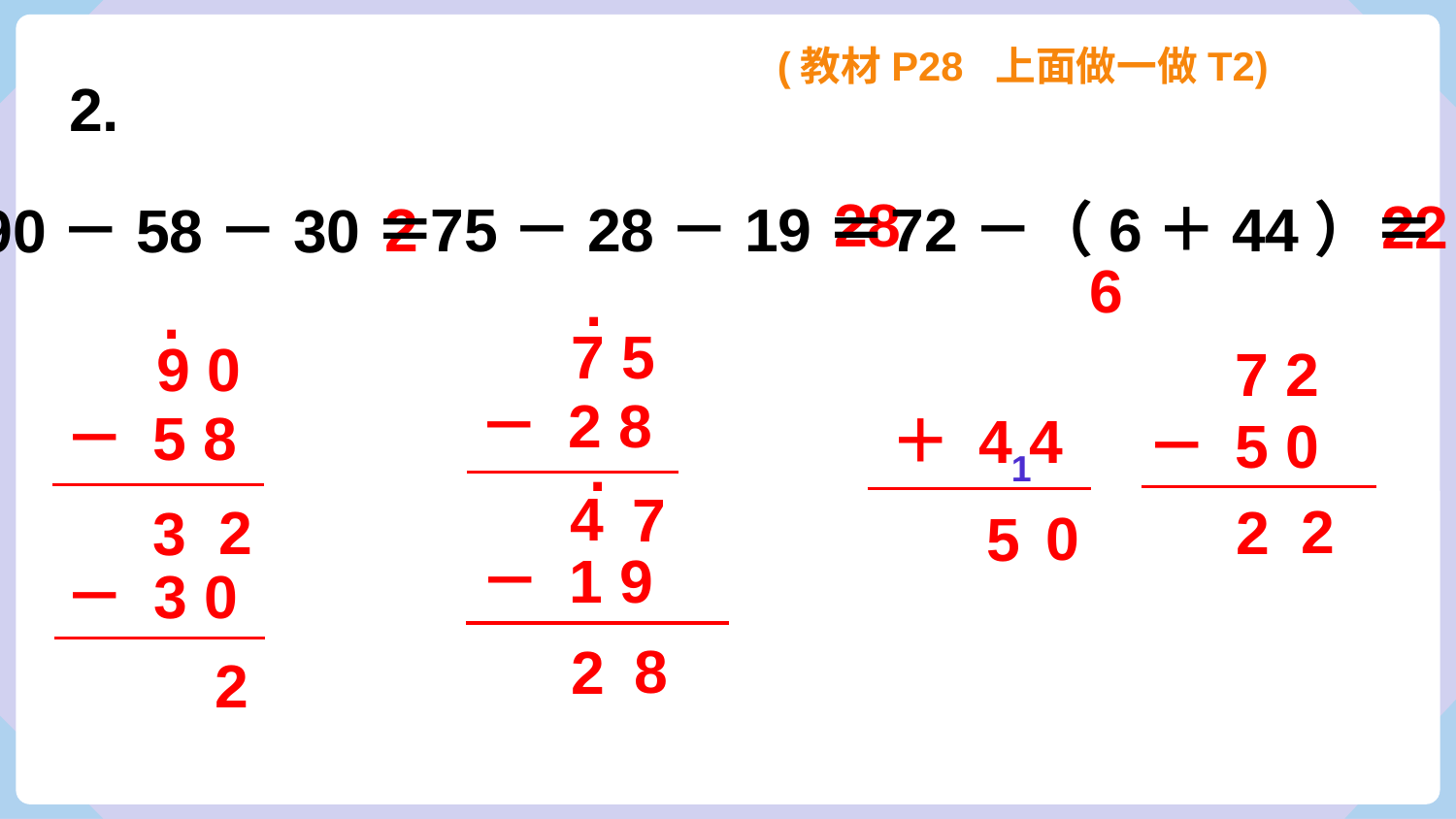

(教材P28  上面做一做T2)
2.
28
22
75－28－19＝
2
72－（6＋44）＝
90－58－30＝
   6
.
.
7 5
9 0
7 2
－ 2 8
－ 5 8
＋ 4 4
－ 5 0
.
1
4
7
2
2
2
3
0
5
－ 1 9
－ 3 0
8
2
2